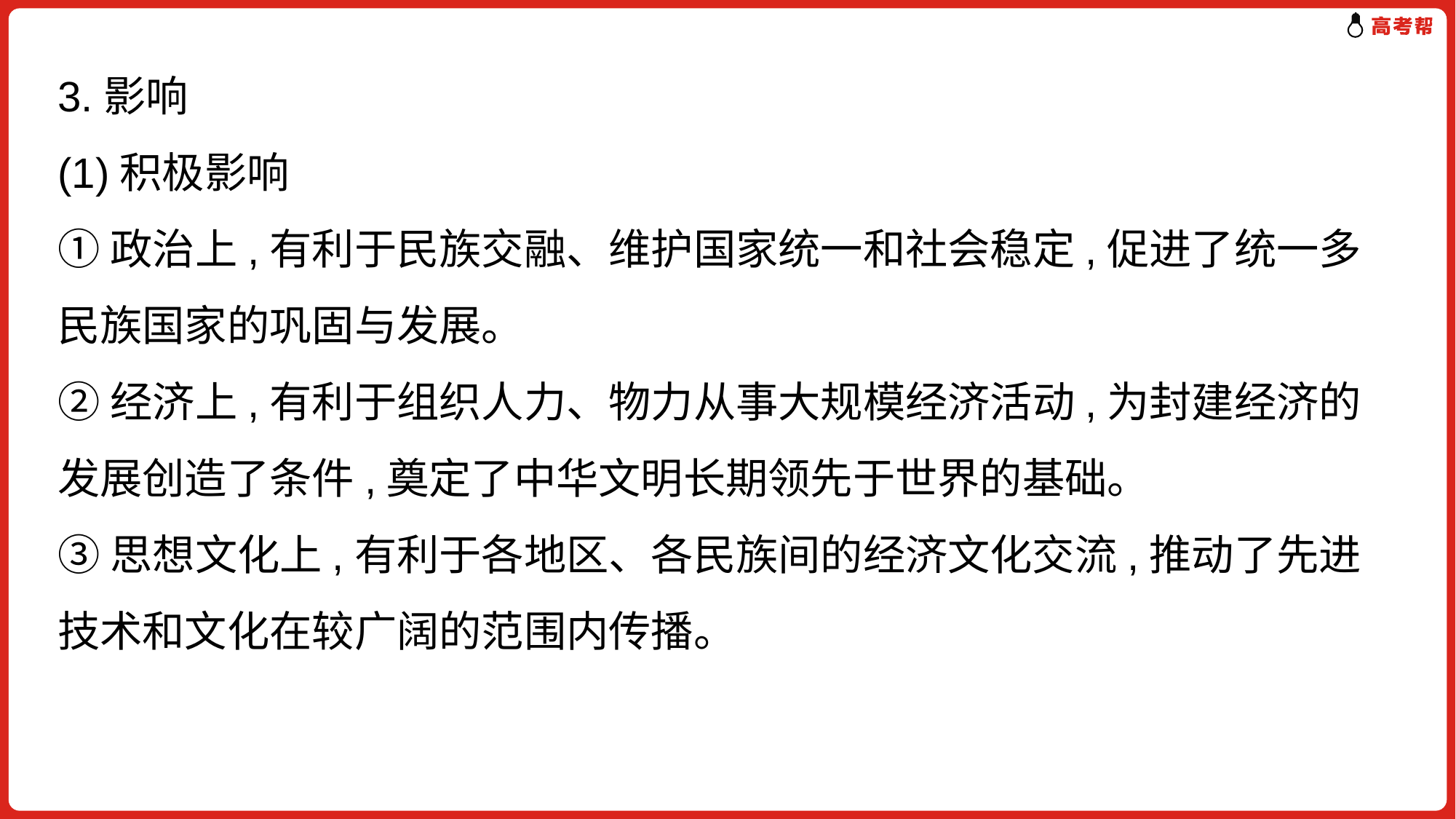

3.影响
(1)积极影响
①政治上,有利于民族交融、维护国家统一和社会稳定,促进了统一多民族国家的巩固与发展。
②经济上,有利于组织人力、物力从事大规模经济活动,为封建经济的发展创造了条件,奠定了中华文明长期领先于世界的基础。
③思想文化上,有利于各地区、各民族间的经济文化交流,推动了先进技术和文化在较广阔的范围内传播。